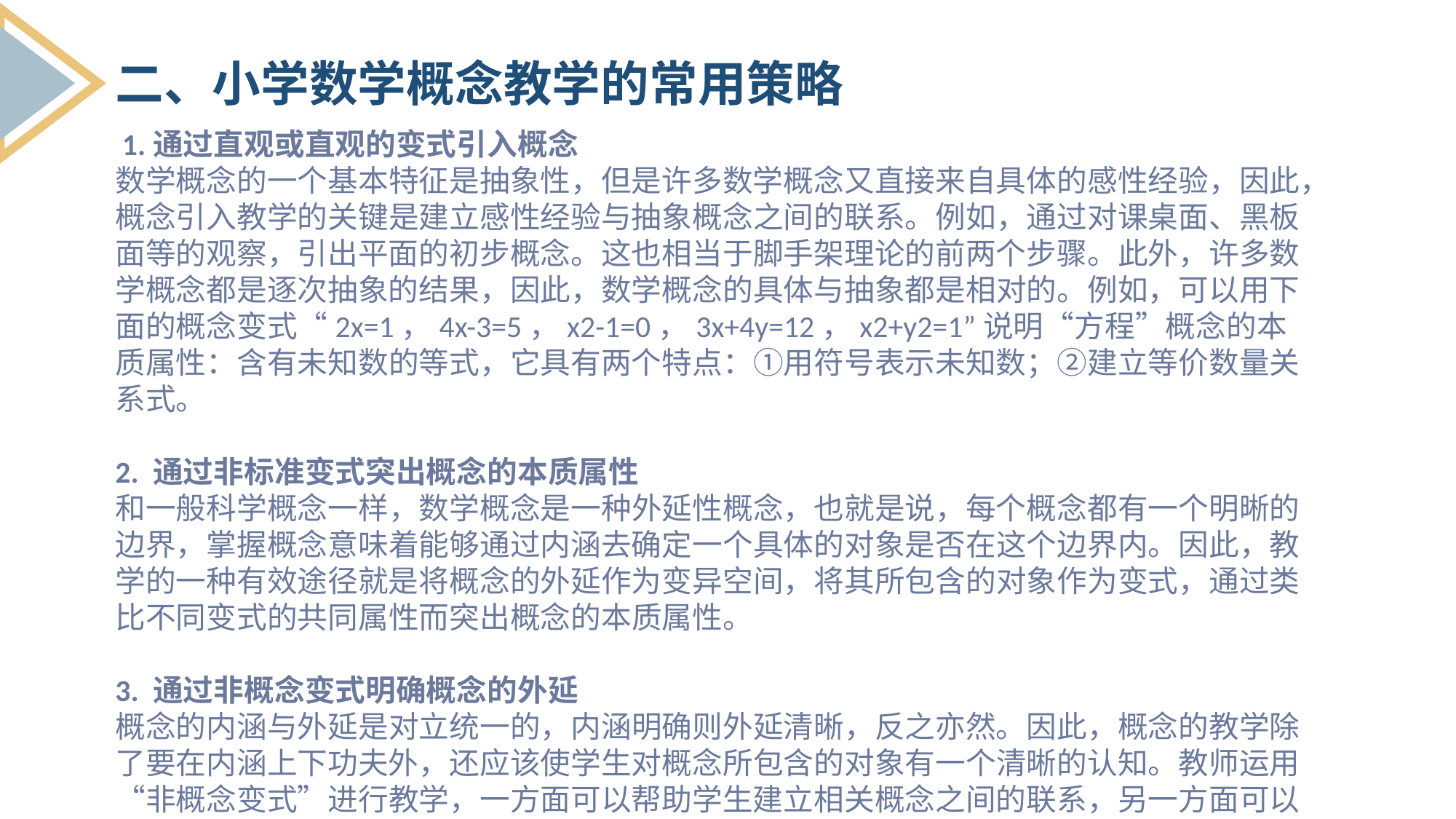

二、小学数学概念教学的常用策略

 1.通过直观或直观的变式引入概念
数学概念的一个基本特征是抽象性，但是许多数学概念又直接来自具体的感性经验，因此，概念引入教学的关键是建立感性经验与抽象概念之间的联系。例如，通过对课桌面、黑板面等的观察，引出平面的初步概念。这也相当于脚手架理论的前两个步骤。此外，许多数学概念都是逐次抽象的结果，因此，数学概念的具体与抽象都是相对的。例如，可以用下面的概念变式“2x=1，4x-3=5，x2-1=0，3x+4y=12，x2+y2=1”说明“方程”概念的本质属性：含有未知数的等式，它具有两个特点：①用符号表示未知数；②建立等价数量关系式。

2. 通过非标准变式突出概念的本质属性
和一般科学概念一样，数学概念是一种外延性概念，也就是说，每个概念都有一个明晰的边界，掌握概念意味着能够通过内涵去确定一个具体的对象是否在这个边界内。因此，教学的一种有效途径就是将概念的外延作为变异空间，将其所包含的对象作为变式，通过类比不同变式的共同属性而突出概念的本质属性。

3. 通过非概念变式明确概念的外延
概念的内涵与外延是对立统一的，内涵明确则外延清晰，反之亦然。因此，概念的教学除了要在内涵上下功夫外，还应该使学生对概念所包含的对象有一个清晰的认知。教师运用“非概念变式”进行教学，一方面可以帮助学生建立相关概念之间的联系，另一方面可以预防或澄清学生在概念理解时可能出现的混淆，从而确切地把握概念变式的本质特征。